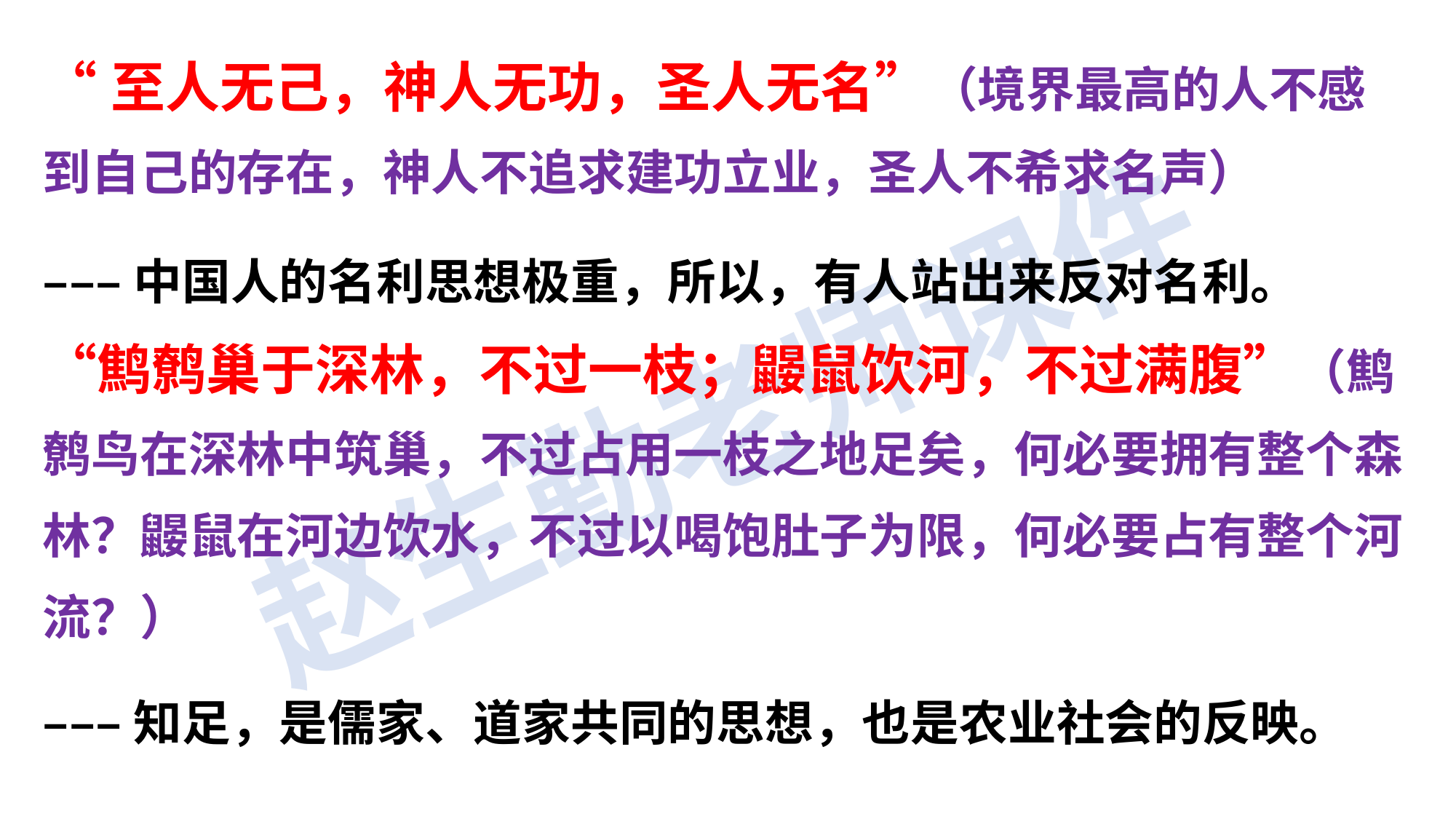

“至人无己，神人无功，圣人无名”（境界最高的人不感到自己的存在，神人不追求建功立业，圣人不希求名声）
–––中国人的名利思想极重，所以，有人站出来反对名利。
“鹪鹩巢于深林，不过一枝；鼹鼠饮河，不过满腹”（鹪鹩鸟在深林中筑巢，不过占用一枝之地足矣，何必要拥有整个森林？鼹鼠在河边饮水，不过以喝饱肚子为限，何必要占有整个河流？）
–––知足，是儒家、道家共同的思想，也是农业社会的反映。